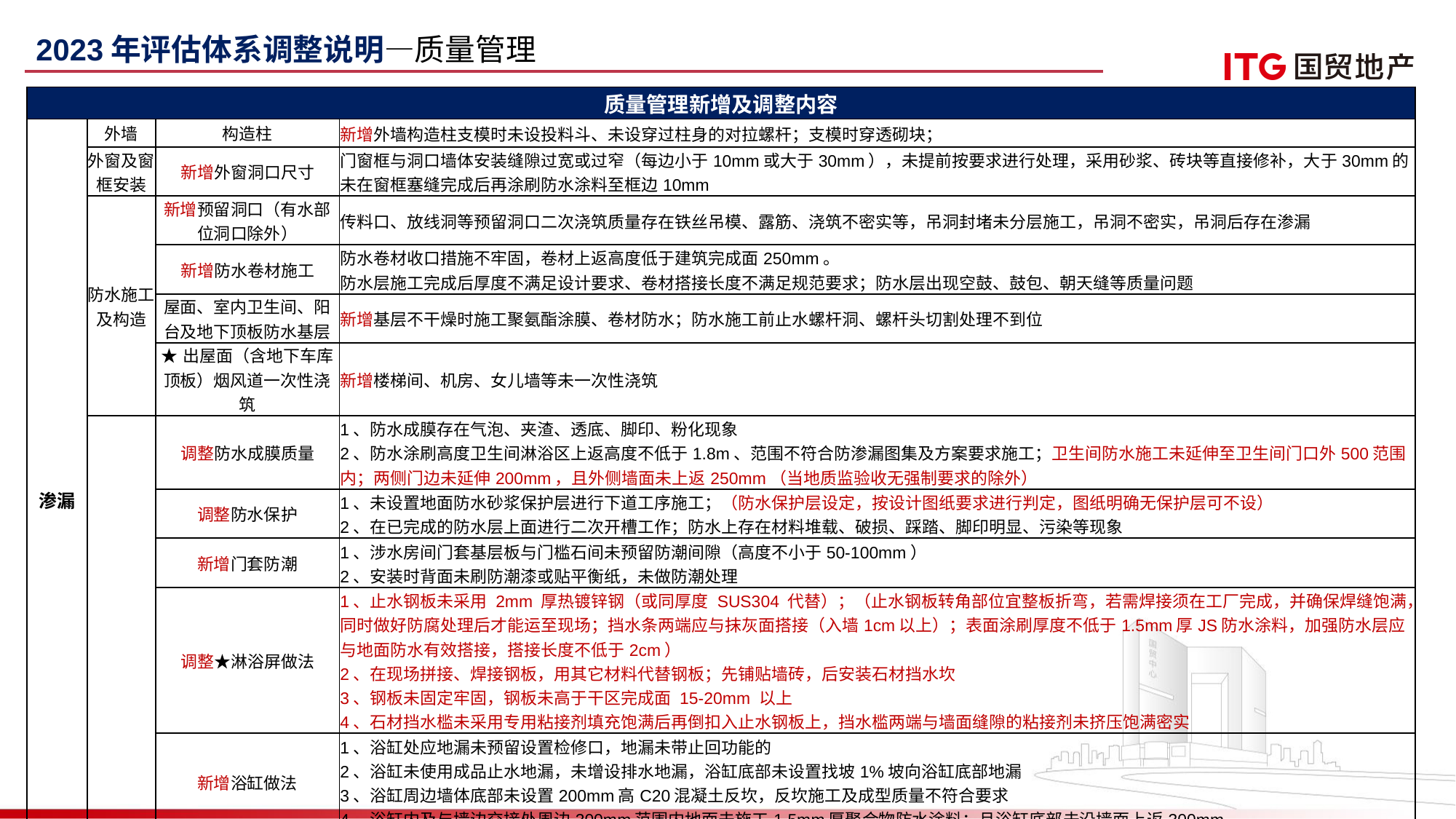

2023年评估体系调整说明—质量管理

| 质量管理新增及调整内容 |  |  |  |
| --- | --- | --- | --- |
| 渗漏 | 外墙 | 构造柱 | 新增外墙构造柱支模时未设投料斗、未设穿过柱身的对拉螺杆；支模时穿透砌块； |
|  | 外窗及窗框安装 | 新增外窗洞口尺寸 | 门窗框与洞口墙体安装缝隙过宽或过窄（每边小于10mm或大于30mm），未提前按要求进行处理，采用砂浆、砖块等直接修补，大于30mm的未在窗框塞缝完成后再涂刷防水涂料至框边10mm |
|  | 防水施工及构造 | 新增预留洞口（有水部位洞口除外） | 传料口、放线洞等预留洞口二次浇筑质量存在铁丝吊模、露筋、浇筑不密实等，吊洞封堵未分层施工，吊洞不密实，吊洞后存在渗漏 |
|  |  | 新增防水卷材施工 | 防水卷材收口措施不牢固，卷材上返高度低于建筑完成面250mm。 防水层施工完成后厚度不满足设计要求、卷材搭接长度不满足规范要求；防水层出现空鼓、鼓包、朝天缝等质量问题 |
|  |  | 屋面、室内卫生间、阳台及地下顶板防水基层 | 新增基层不干燥时施工聚氨酯涂膜、卷材防水；防水施工前止水螺杆洞、螺杆头切割处理不到位 |
|  |  | ★出屋面（含地下车库顶板）烟风道一次性浇筑 | 新增楼梯间、机房、女儿墙等未一次性浇筑 |
|  |  | 调整防水成膜质量 | 1、防水成膜存在气泡、夹渣、透底、脚印、粉化现象 2、防水涂刷高度卫生间淋浴区上返高度不低于1.8m、范围不符合防渗漏图集及方案要求施工；卫生间防水施工未延伸至卫生间门口外500范围内；两侧门边未延伸200mm，且外侧墙面未上返250mm（当地质监验收无强制要求的除外） |
|  |  | 调整防水保护 | 1、未设置地面防水砂浆保护层进行下道工序施工；（防水保护层设定，按设计图纸要求进行判定，图纸明确无保护层可不设） 2、在已完成的防水层上面进行二次开槽工作；防水上存在材料堆载、破损、踩踏、脚印明显、污染等现象 |
|  |  | 新增门套防潮 | 1、涉水房间门套基层板与门槛石间未预留防潮间隙（高度不小于50-100mm） 2、安装时背面未刷防潮漆或贴平衡纸，未做防潮处理 |
|  |  | 调整★淋浴屏做法 | 1、止水钢板未采用 2mm 厚热镀锌钢（或同厚度 SUS304 代替）；（止水钢板转角部位宜整板折弯，若需焊接须在工厂完成，并确保焊缝饱满，同时做好防腐处理后才能运至现场；挡水条两端应与抹灰面搭接（入墙1cm以上）；表面涂刷厚度不低于1.5mm厚JS防水涂料，加强防水层应与地面防水有效搭接，搭接长度不低于2cm） 2、在现场拼接、焊接钢板，用其它材料代替钢板；先铺贴墙砖，后安装石材挡水坎 3、钢板未固定牢固，钢板未高于干区完成面 15-20mm 以上 4、石材挡水槛未采用专用粘接剂填充饱满后再倒扣入止水钢板上，挡水槛两端与墙面缝隙的粘接剂未挤压饱满密实 |
|  |  | 新增浴缸做法 | 1、浴缸处应地漏未预留设置检修口，地漏未带止回功能的 2、浴缸未使用成品止水地漏，未增设排水地漏，浴缸底部未设置找坡1%坡向浴缸底部地漏 3、浴缸周边墙体底部未设置200mm高C20混凝土反坎，反坎施工及成型质量不符合要求 4、浴缸内及与墙边交接处周边300mm范围内地面未施工1.5mm厚聚合物防水涂料；且浴缸底部未沿墙面上返300mm |
|  |  | 调整★防水做法 | 卫生间地漏周边地砖找坡不满足2~3%，卫生间门槛石与相连完成面地砖不小于15mm高差；门槛石未设置倒角，完成后的铺设防水附加层，防水附加层未与地面防水层交圈，出现加强防水与墙面、地面防水分层的现象 |